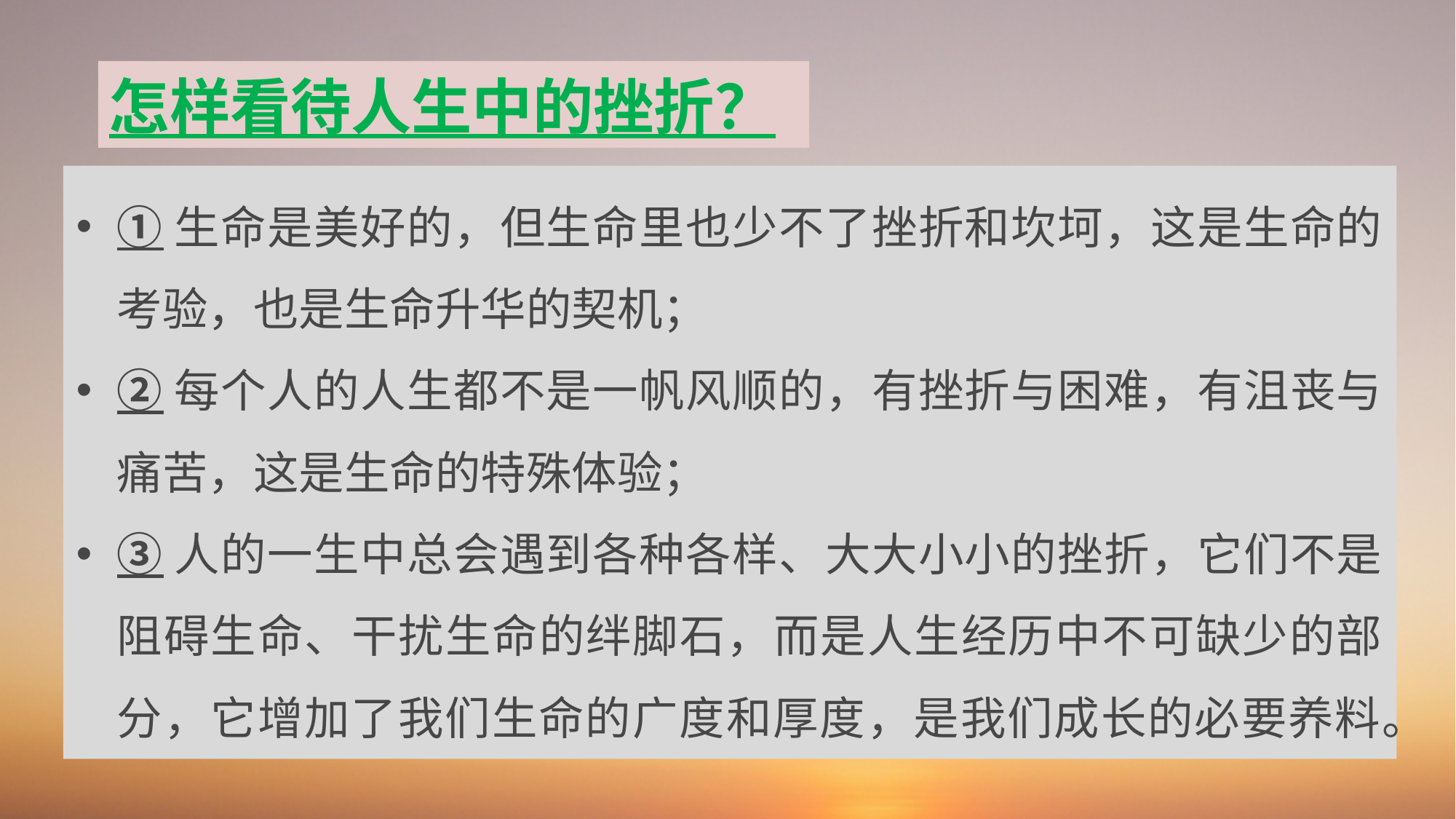

怎样看待人生中的挫折？
①生命是美好的，但生命里也少不了挫折和坎坷，这是生命的考验，也是生命升华的契机；
②每个人的人生都不是一帆风顺的，有挫折与困难，有沮丧与痛苦，这是生命的特殊体验；
③人的一生中总会遇到各种各样、大大小小的挫折，它们不是阻碍生命、干扰生命的绊脚石，而是人生经历中不可缺少的部分，它增加了我们生命的广度和厚度，是我们成长的必要养料。